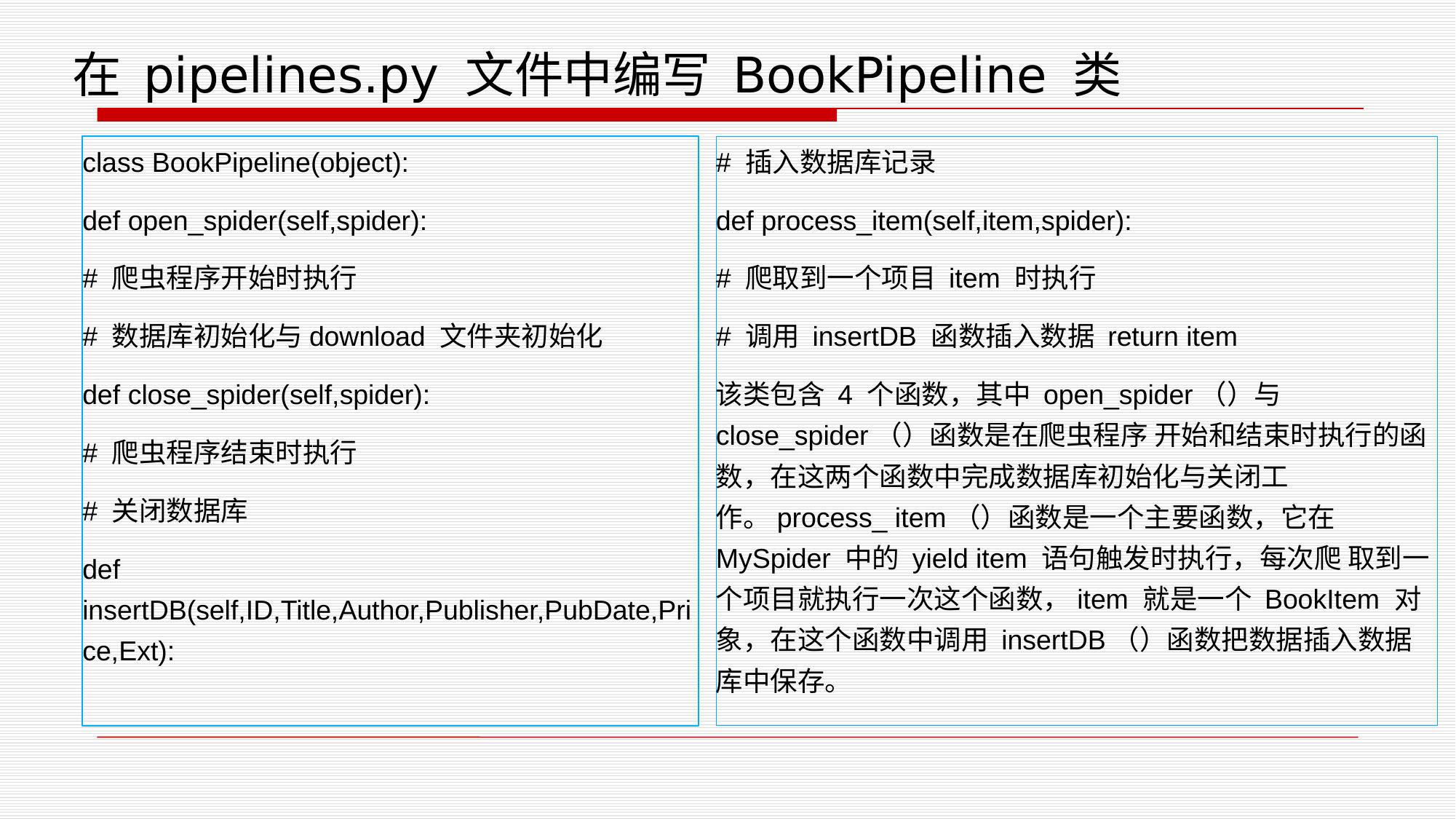

在 pipelines.py 文件中编写 BookPipeline 类
class BookPipeline(object):
def open_spider(self,spider):
# 爬虫程序开始时执行
# 数据库初始化与download 文件夹初始化
def close_spider(self,spider):
# 爬虫程序结束时执行
# 关闭数据库
def insertDB(self,ID,Title,Author,Publisher,PubDate,Price,Ext):

# 插入数据库记录
def process_item(self,item,spider):
# 爬取到一个项目 item 时执行
# 调用 insertDB 函数插入数据 return item
该类包含 4 个函数，其中 open_spider（）与 close_spider（）函数是在爬虫程序 开始和结束时执行的函数，在这两个函数中完成数据库初始化与关闭工作。process_ item（）函数是一个主要函数，它在 MySpider 中的 yield item 语句触发时执行，每次爬 取到一个项目就执行一次这个函数，item 就是一个 BookItem 对象，在这个函数中调用 insertDB（）函数把数据插入数据库中保存。
43